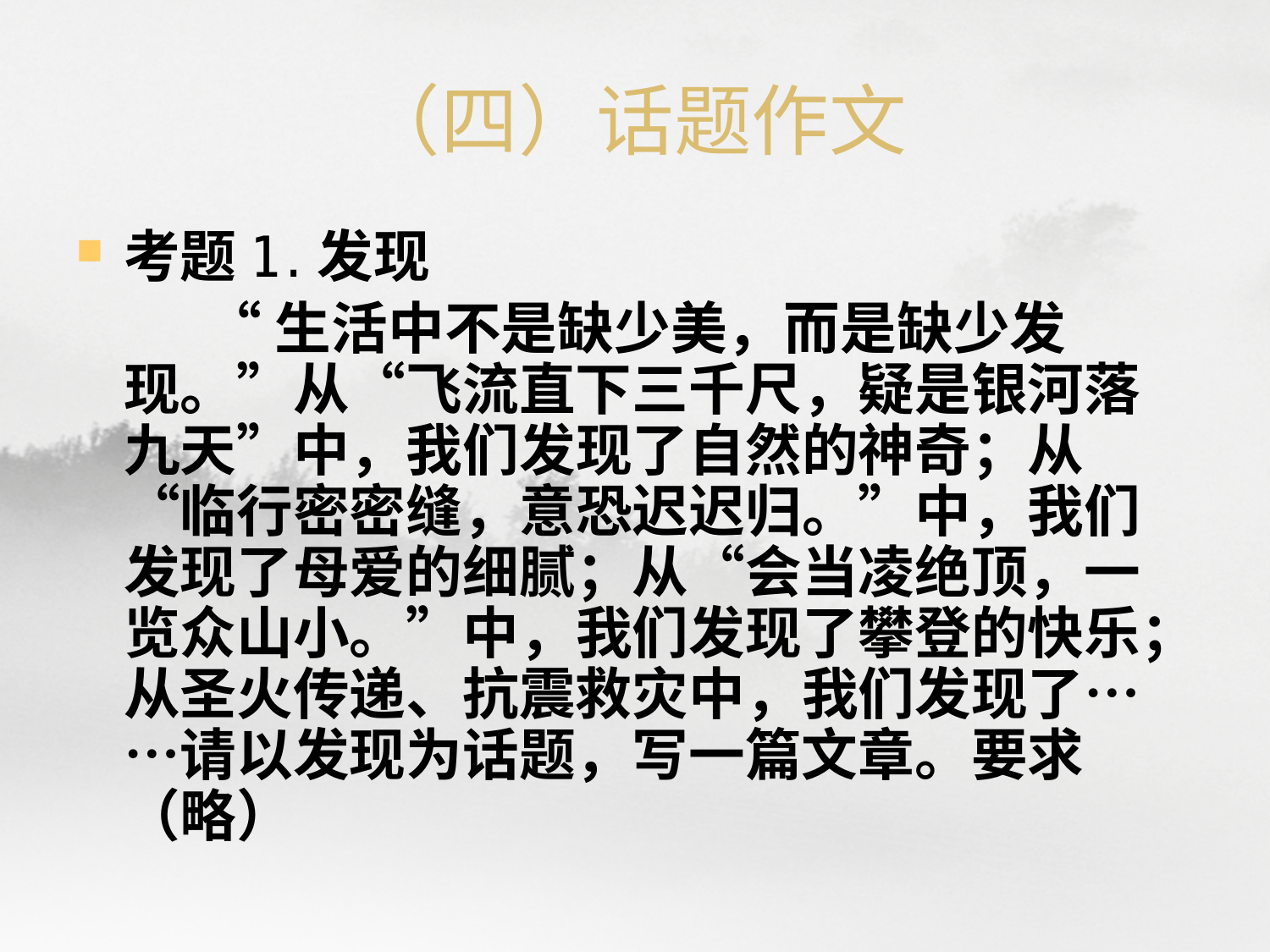

# （四）话题作文
考题1.发现
          “生活中不是缺少美，而是缺少发现。”从“飞流直下三千尺，疑是银河落九天”中，我们发现了自然的神奇；从“临行密密缝，意恐迟迟归。”中，我们发现了母爱的细腻；从“会当凌绝顶，一览众山小。”中，我们发现了攀登的快乐；从圣火传递、抗震救灾中，我们发现了……请以发现为话题，写一篇文章。要求（略）